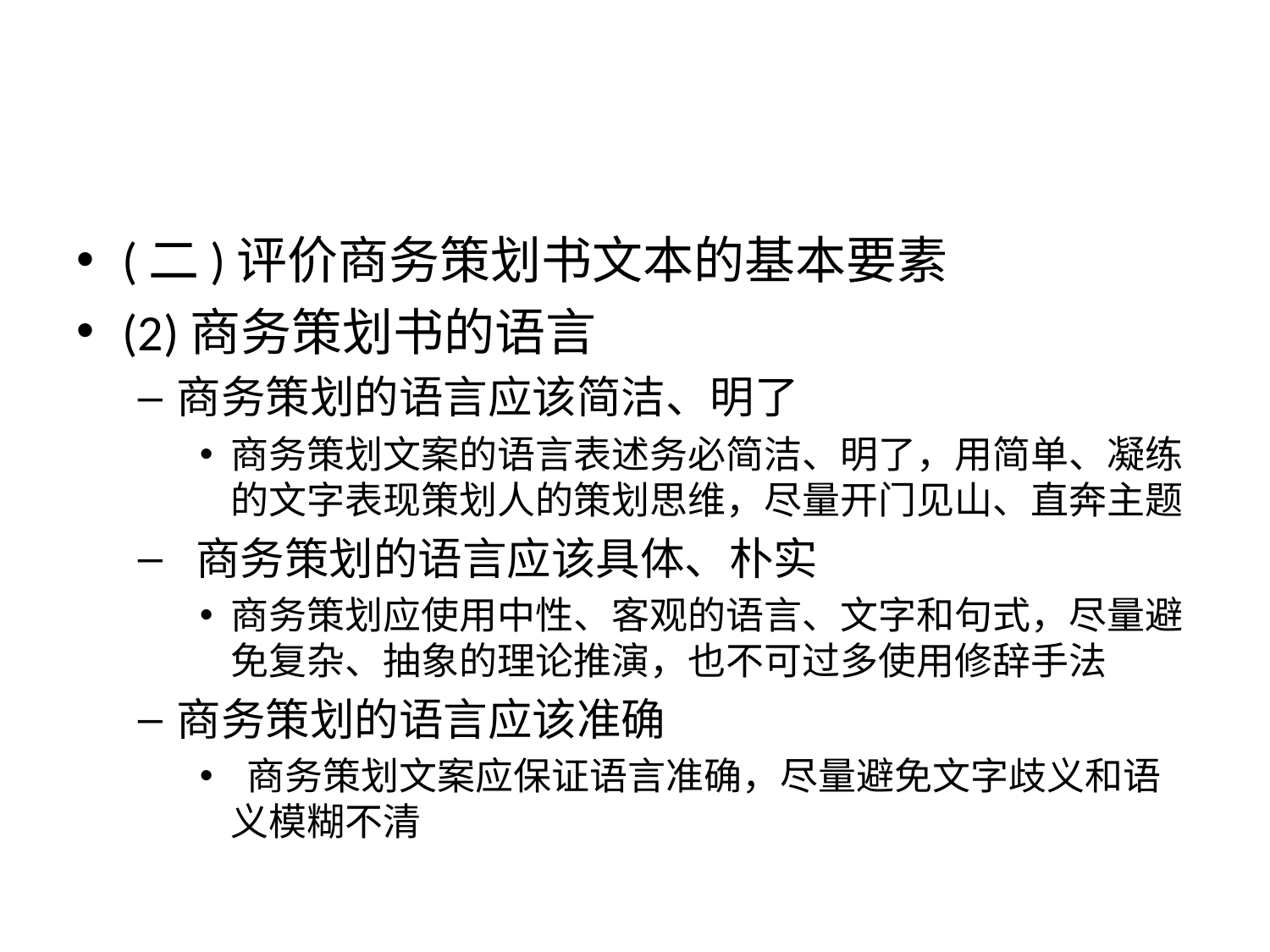

#
(二)评价商务策划书文本的基本要素
(2)商务策划书的语言
商务策划的语言应该简洁、明了
商务策划文案的语言表述务必简洁、明了，用简单、凝练的文字表现策划人的策划思维，尽量开门见山、直奔主题
 商务策划的语言应该具体、朴实
商务策划应使用中性、客观的语言、文字和句式，尽量避免复杂、抽象的理论推演，也不可过多使用修辞手法
商务策划的语言应该准确
 商务策划文案应保证语言准确，尽量避免文字歧义和语义模糊不清